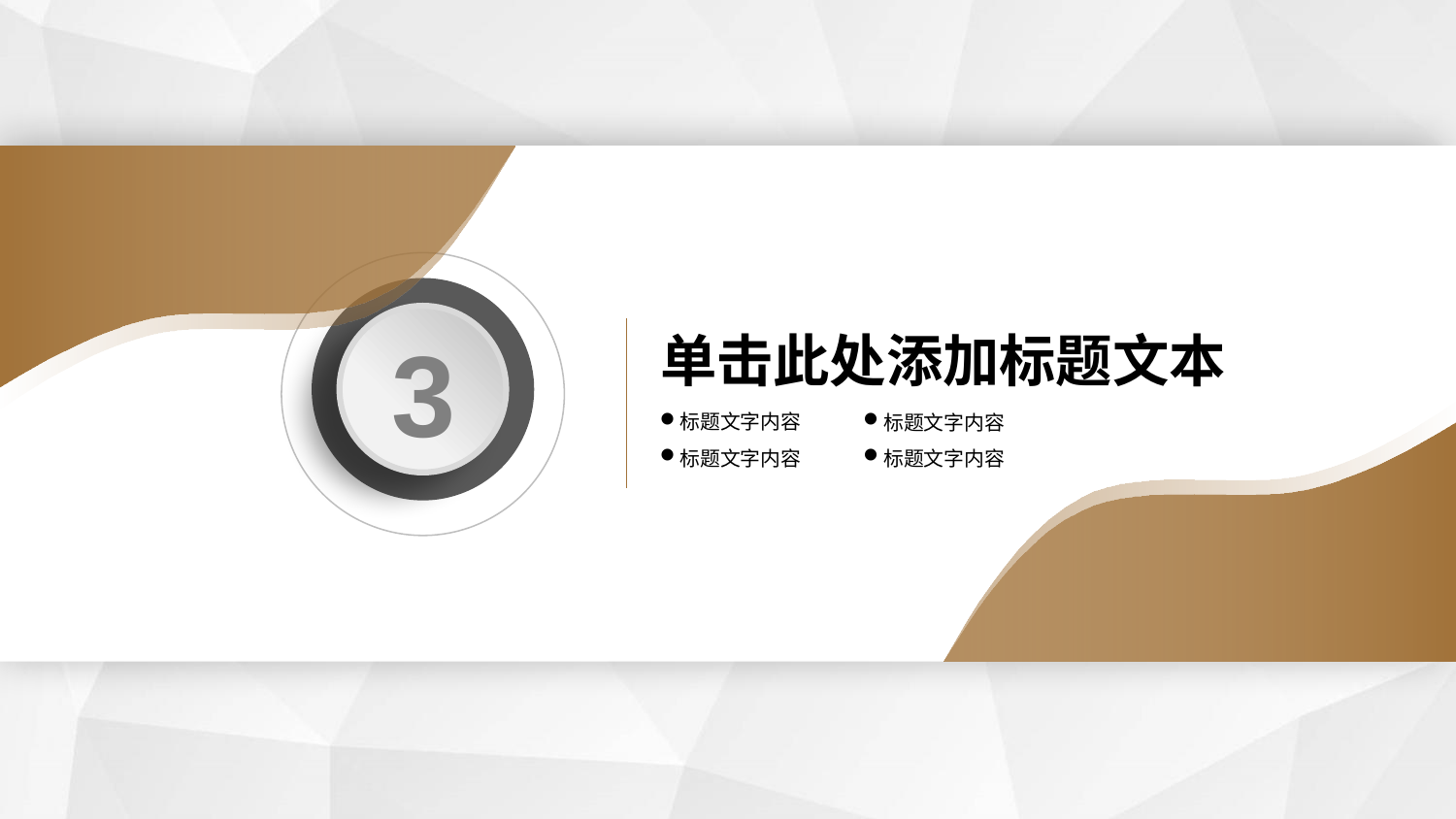

单击此处添加标题文本
3

标题文字内容
标题文字内容
标题文字内容
标题文字内容